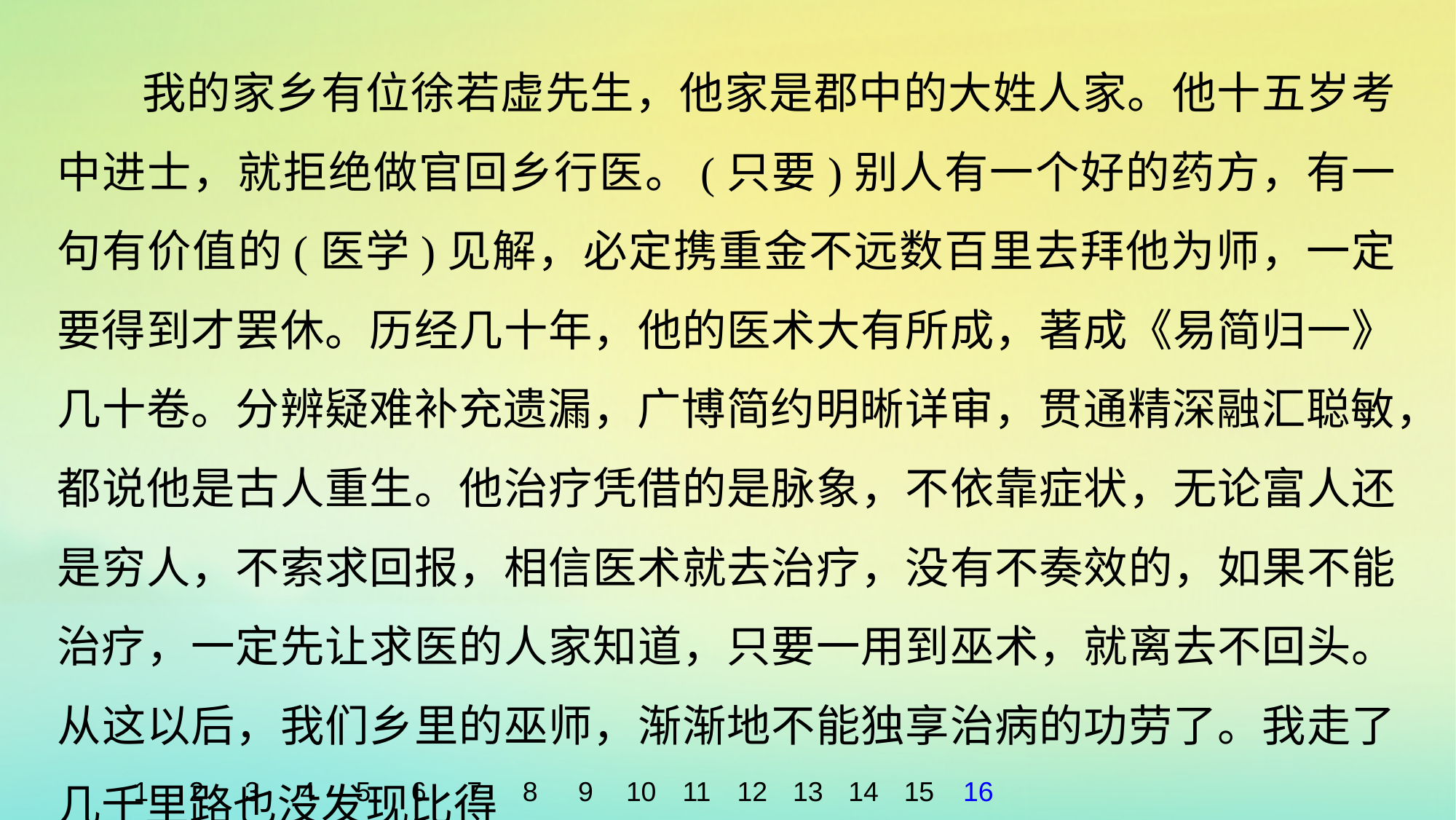

我的家乡有位徐若虚先生，他家是郡中的大姓人家。他十五岁考中进士，就拒绝做官回乡行医。(只要)别人有一个好的药方，有一句有价值的(医学)见解，必定携重金不远数百里去拜他为师，一定要得到才罢休。历经几十年，他的医术大有所成，著成《易简归一》几十卷。分辨疑难补充遗漏，广博简约明晰详审，贯通精深融汇聪敏，都说他是古人重生。他治疗凭借的是脉象，不依靠症状，无论富人还是穷人，不索求回报，相信医术就去治疗，没有不奏效的，如果不能治疗，一定先让求医的人家知道，只要一用到巫术，就离去不回头。从这以后，我们乡里的巫师，渐渐地不能独享治病的功劳了。我走了几千里路也没发现比得
1
2
3
4
5
6
7
8
9
10
11
12
13
14
15
16